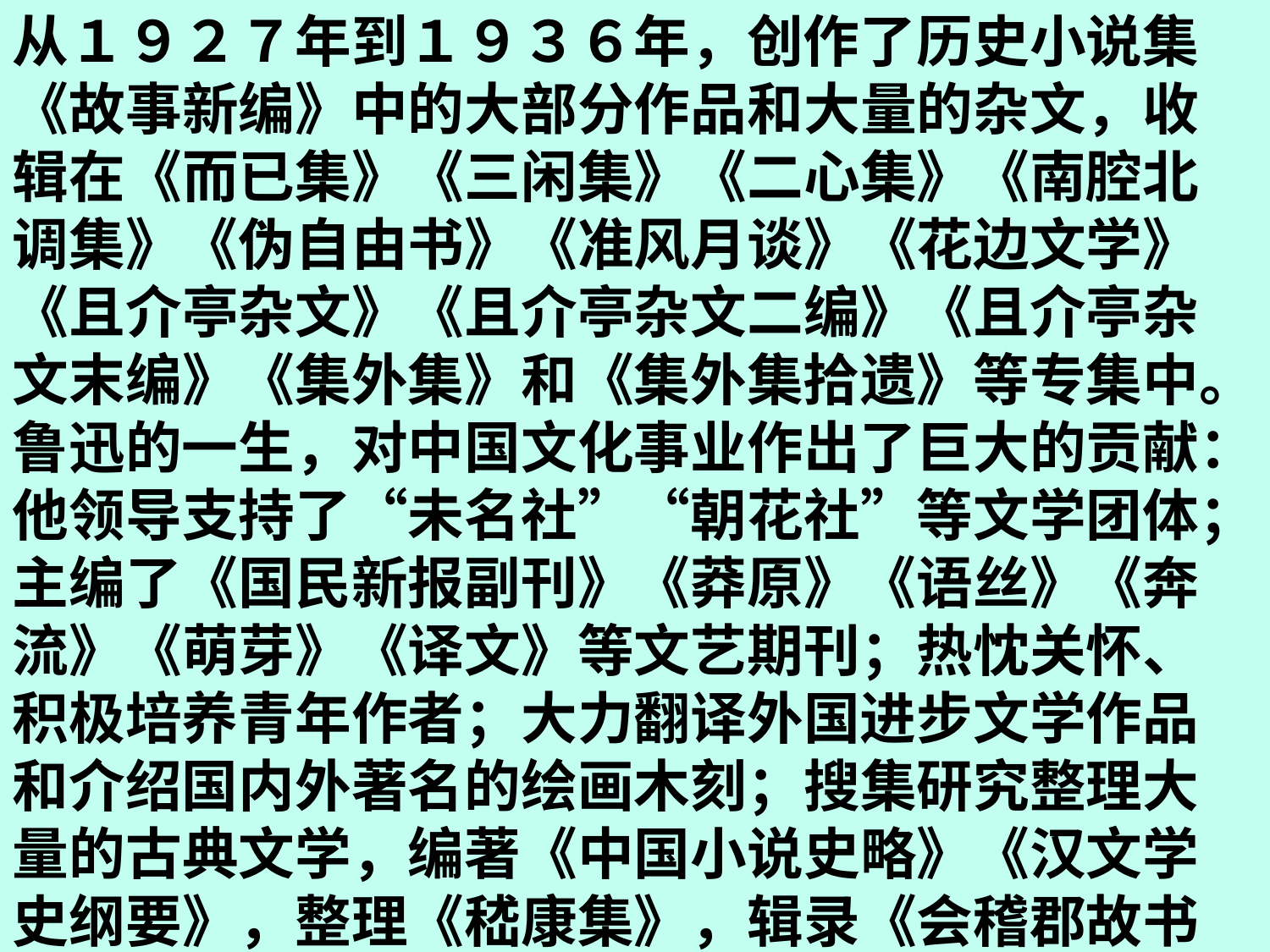

从１９２７年到１９３６年，创作了历史小说集《故事新编》中的大部分作品和大量的杂文，收辑在《而已集》《三闲集》《二心集》《南腔北调集》《伪自由书》《准风月谈》《花边文学》《且介亭杂文》《且介亭杂文二编》《且介亭杂文末编》《集外集》和《集外集拾遗》等专集中。鲁迅的一生，对中国文化事业作出了巨大的贡献：他领导支持了“未名社”“朝花社”等文学团体；主编了《国民新报副刊》《莽原》《语丝》《奔流》《萌芽》《译文》等文艺期刊；热忱关怀、积极培养青年作者；大力翻译外国进步文学作品和介绍国内外著名的绘画木刻；搜集研究整理大量的古典文学，编著《中国小说史略》《汉文学史纲要》，整理《嵇康集》，辑录《会稽郡故书杂录》